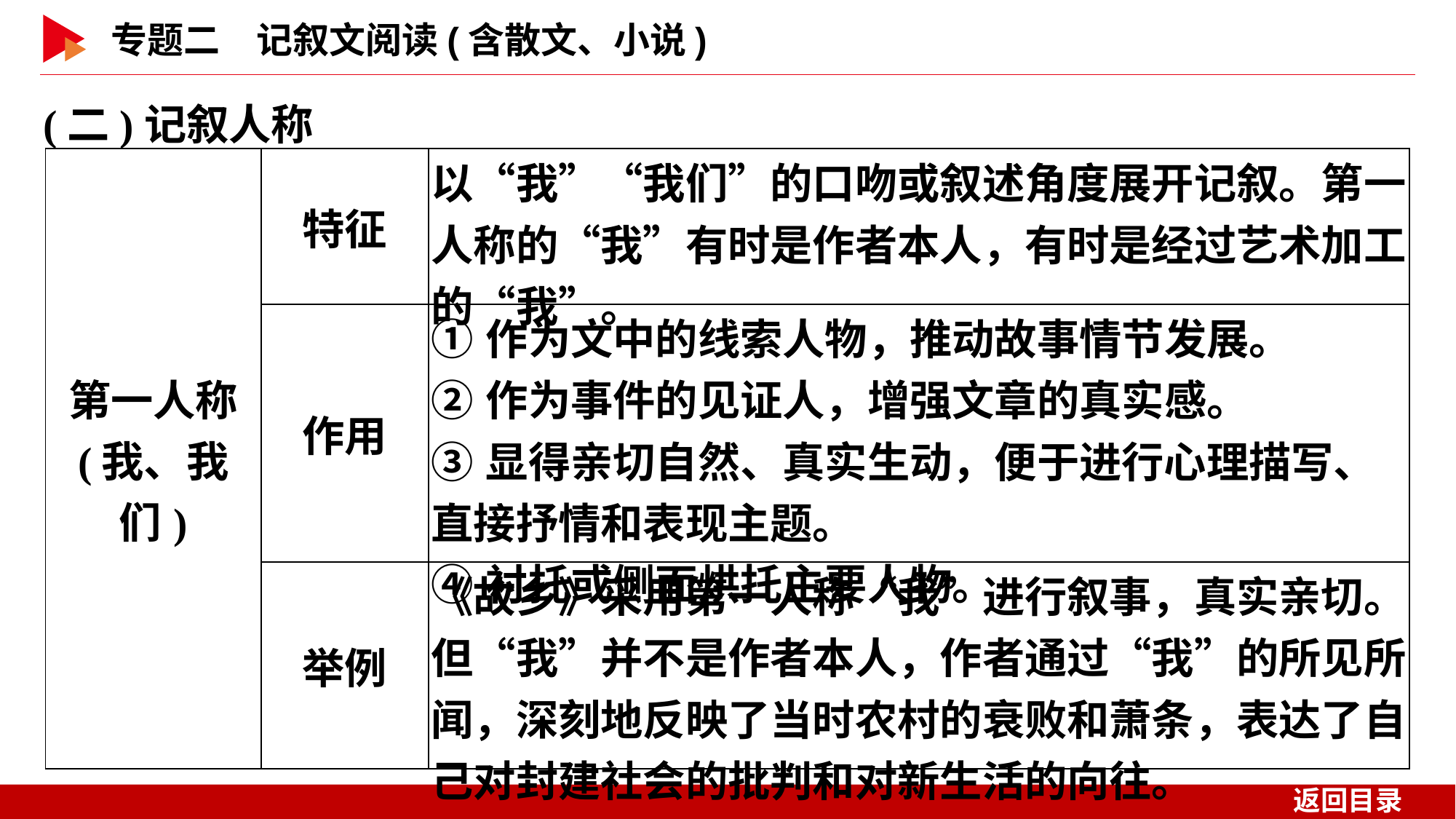

(二)记叙人称
| 第一人称 (我、我们) | 特征 | 以“我”“我们”的口吻或叙述角度展开记叙。第一人称的“我”有时是作者本人，有时是经过艺术加工的“我”。 |
| --- | --- | --- |
|  | 作用 | ①作为文中的线索人物，推动故事情节发展。 ②作为事件的见证人，增强文章的真实感。 ③显得亲切自然、真实生动，便于进行心理描写、直接抒情和表现主题。 ④衬托或侧面烘托主要人物。 |
|  | 举例 | 《故乡》采用第一人称“我”进行叙事，真实亲切。但“我”并不是作者本人，作者通过“我”的所见所闻，深刻地反映了当时农村的衰败和萧条，表达了自己对封建社会的批判和对新生活的向往。 |